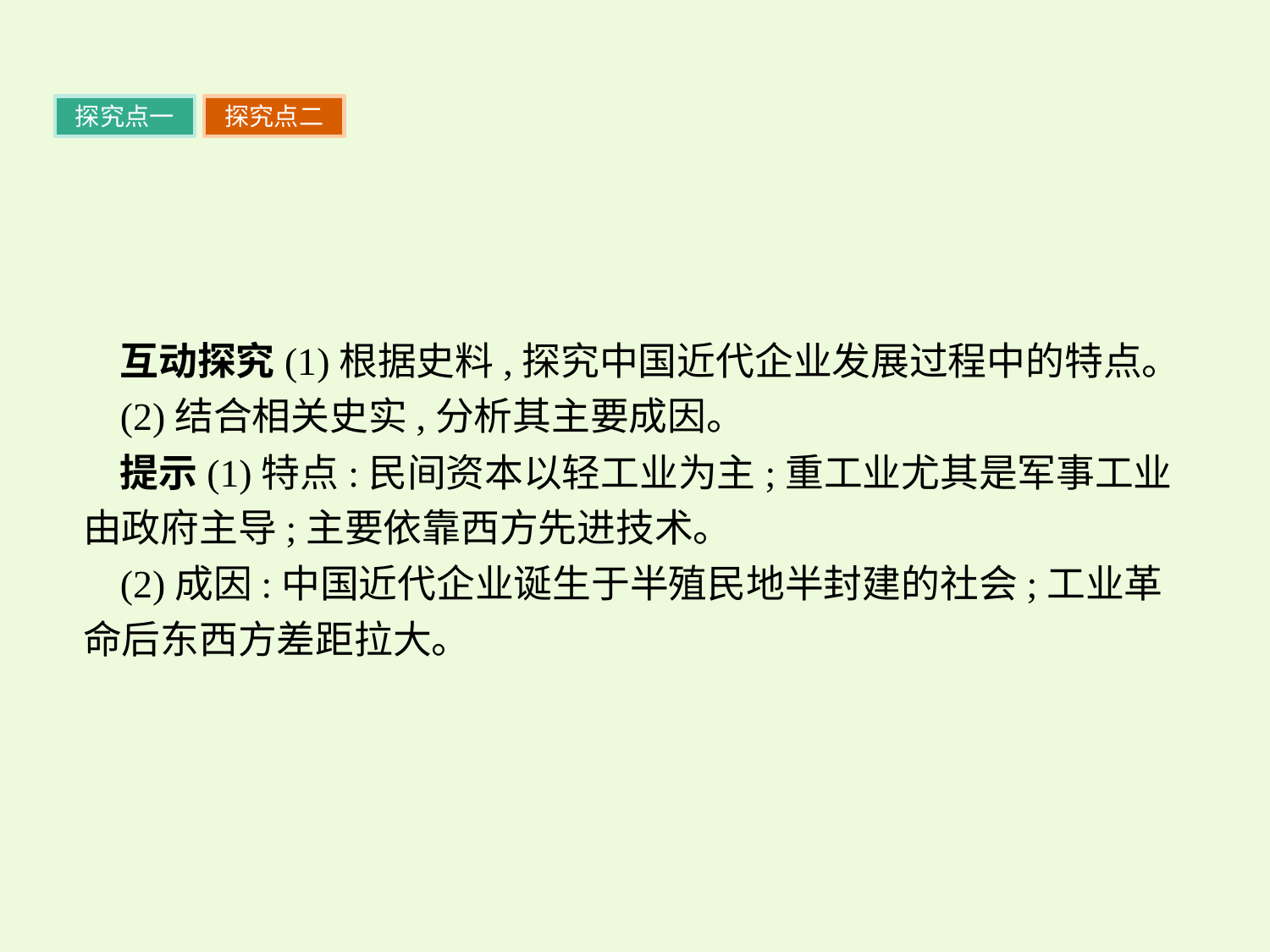

探究点一
探究点二
互动探究(1)根据史料,探究中国近代企业发展过程中的特点。
(2)结合相关史实,分析其主要成因。
提示(1)特点:民间资本以轻工业为主;重工业尤其是军事工业由政府主导;主要依靠西方先进技术。
(2)成因:中国近代企业诞生于半殖民地半封建的社会;工业革命后东西方差距拉大。